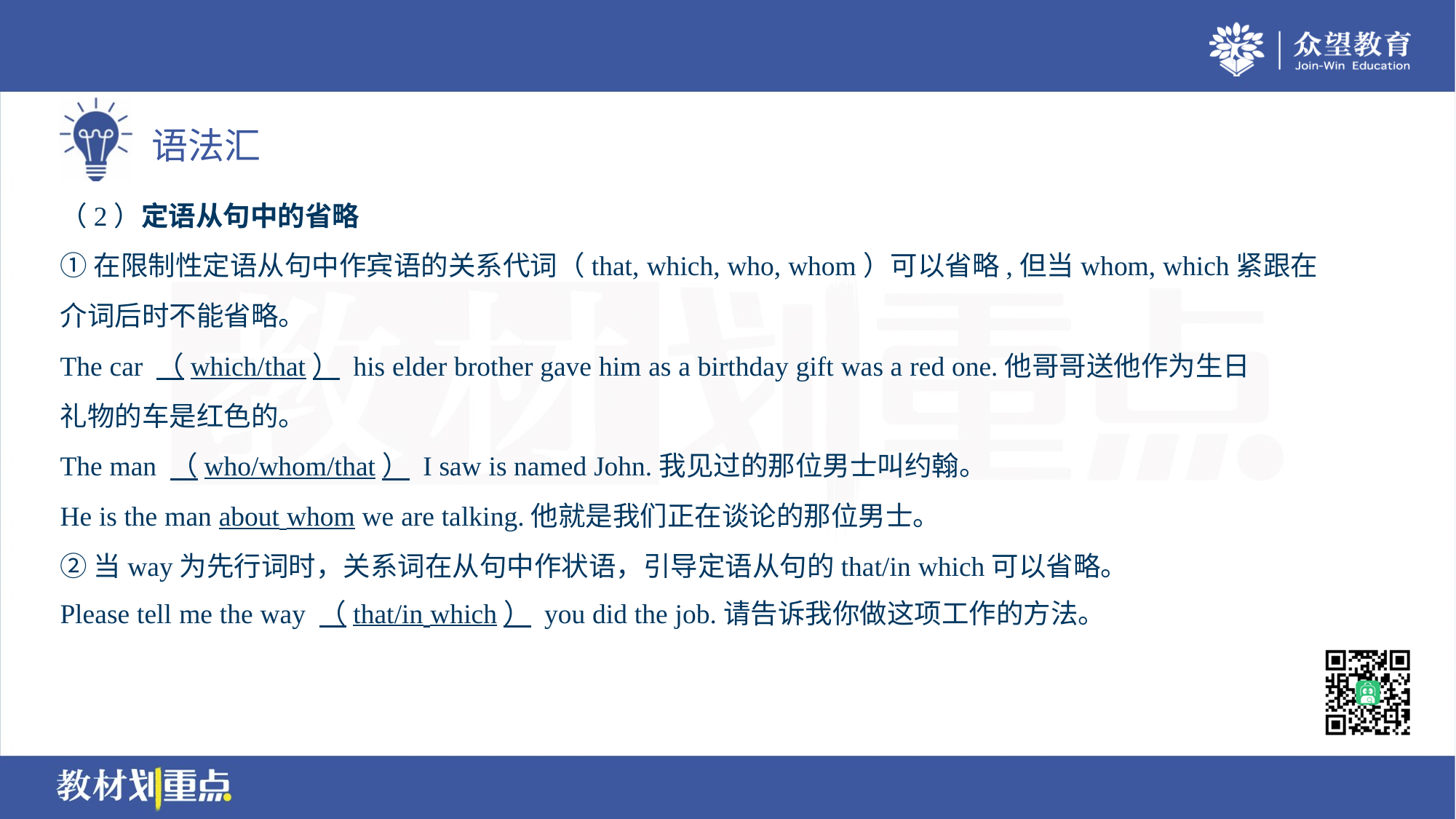

（2）定语从句中的省略
①在限制性定语从句中作宾语的关系代词（that, which, who, whom）可以省略,但当whom, which紧跟在
介词后时不能省略。
The car （which/that） his elder brother gave him as a birthday gift was a red one.他哥哥送他作为生日
礼物的车是红色的。
The man （who/whom/that） I saw is named John.我见过的那位男士叫约翰。
He is the man about whom we are talking.他就是我们正在谈论的那位男士。
②当way为先行词时，关系词在从句中作状语，引导定语从句的that/in which可以省略。
Please tell me the way （that/in which） you did the job.请告诉我你做这项工作的方法。